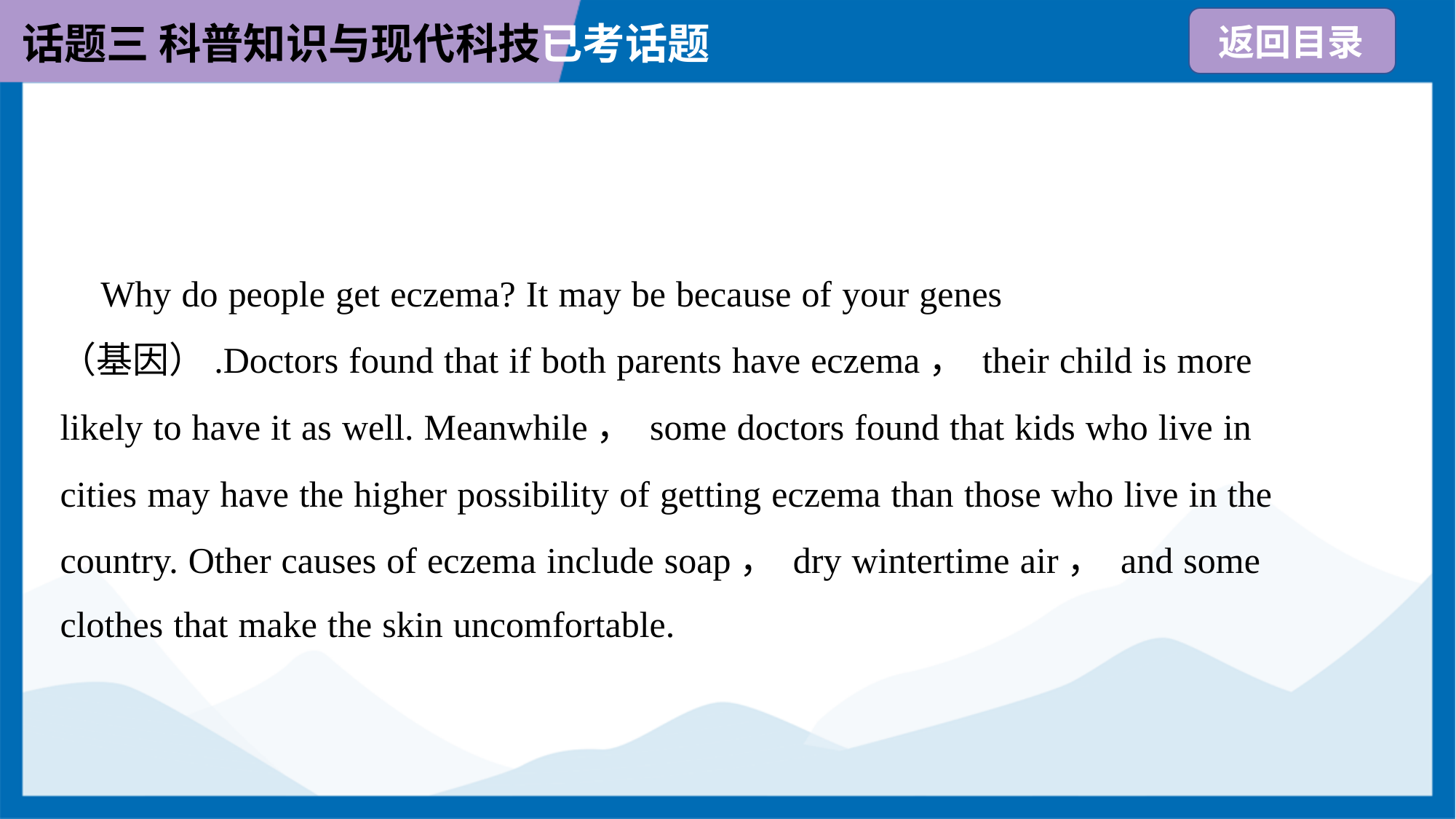

Why do people get eczema? It may be because of your genes
（基因）.Doctors found that if both parents have eczema， their child is more
likely to have it as well. Meanwhile， some doctors found that kids who live in
cities may have the higher possibility of getting eczema than those who live in the
country. Other causes of eczema include soap， dry wintertime air， and some
clothes that make the skin uncomfortable.